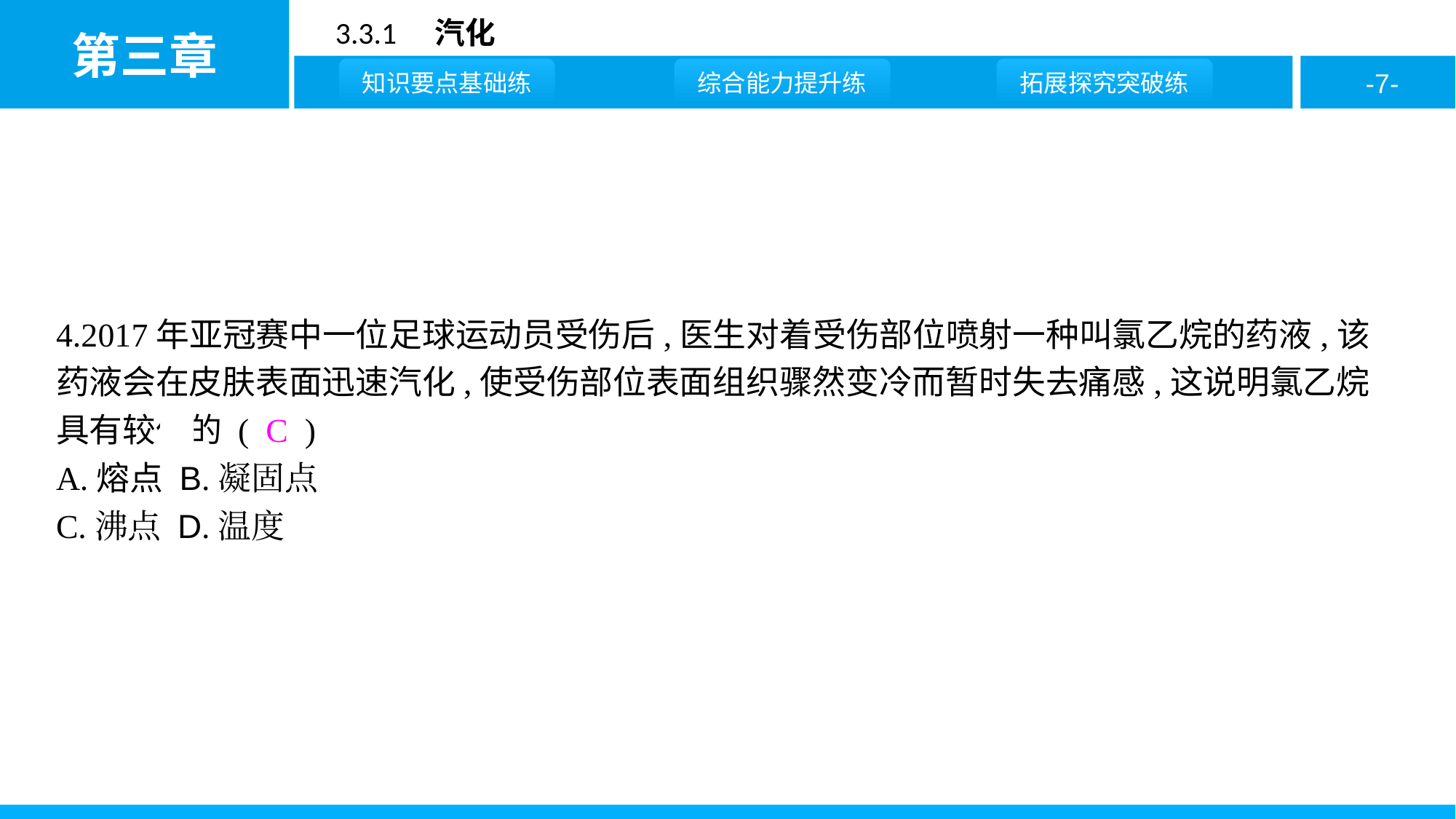

4.2017年亚冠赛中一位足球运动员受伤后,医生对着受伤部位喷射一种叫氯乙烷的药液,该药液会在皮肤表面迅速汽化,使受伤部位表面组织骤然变冷而暂时失去痛感,这说明氯乙烷具有较低的 (  C  )
A.熔点 B.凝固点
C.沸点 D.温度